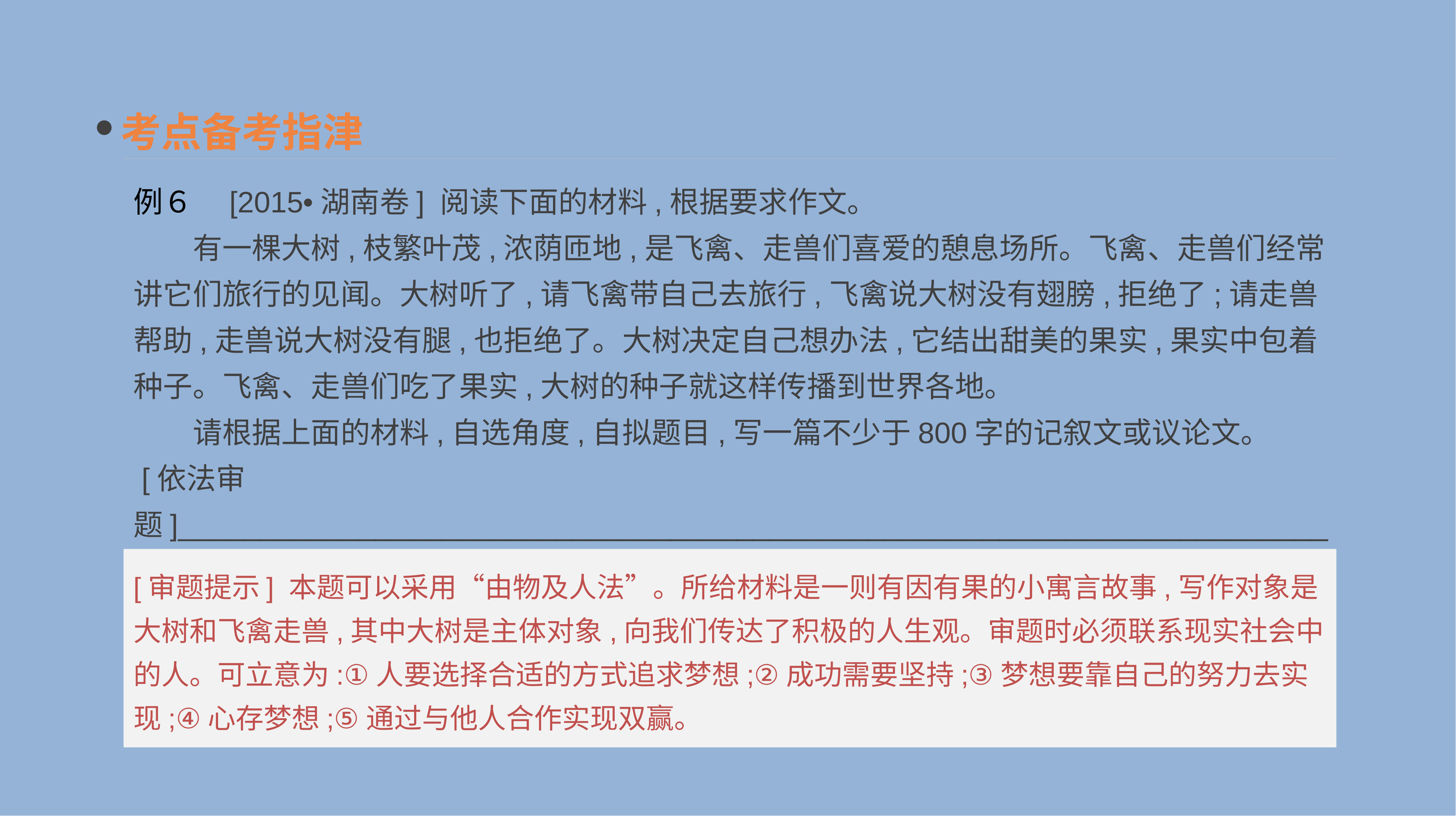

考点备考指津

例６　[2015•湖南卷] 阅读下面的材料,根据要求作文。
　　有一棵大树,枝繁叶茂,浓荫匝地,是飞禽、走兽们喜爱的憩息场所。飞禽、走兽们经常讲它们旅行的见闻。大树听了,请飞禽带自己去旅行,飞禽说大树没有翅膀,拒绝了;请走兽帮助,走兽说大树没有腿,也拒绝了。大树决定自己想办法,它结出甜美的果实,果实中包着种子。飞禽、走兽们吃了果实,大树的种子就这样传播到世界各地。
　　请根据上面的材料,自选角度,自拟题目,写一篇不少于800字的记叙文或议论文。
 [依法审题]_______________________________________________________________________________
__________________________________________________________________________________________

[审题提示] 本题可以采用“由物及人法”。所给材料是一则有因有果的小寓言故事,写作对象是大树和飞禽走兽,其中大树是主体对象,向我们传达了积极的人生观。审题时必须联系现实社会中的人。可立意为:①人要选择合适的方式追求梦想;②成功需要坚持;③梦想要靠自己的努力去实现;④心存梦想;⑤通过与他人合作实现双赢。